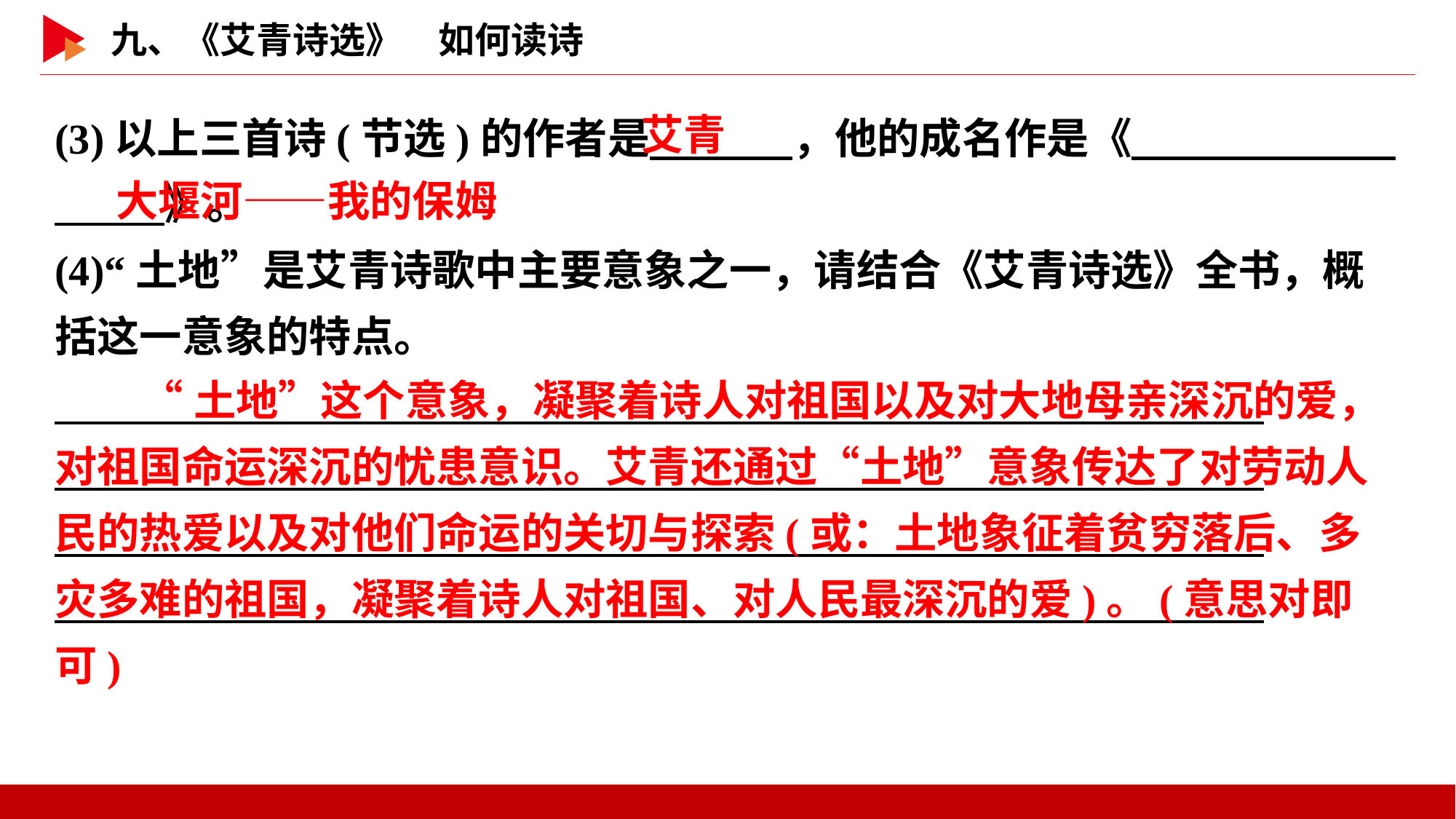

艾青
(3)以上三首诗(节选)的作者是　      　，他的成名作是《　                               　》。
(4)“土地”是艾青诗歌中主要意象之一，请结合《艾青诗选》全书，概括这一意象的特点。

大堰河——我的保姆
“土地”这个意象，凝聚着诗人对祖国以及对大地母亲深沉的爱，对祖国命运深沉的忧患意识。艾青还通过“土地”意象传达了对劳动人民的热爱以及对他们命运的关切与探索(或：土地象征着贫穷落后、多灾多难的祖国，凝聚着诗人对祖国、对人民最深沉的爱)。(意思对即可)